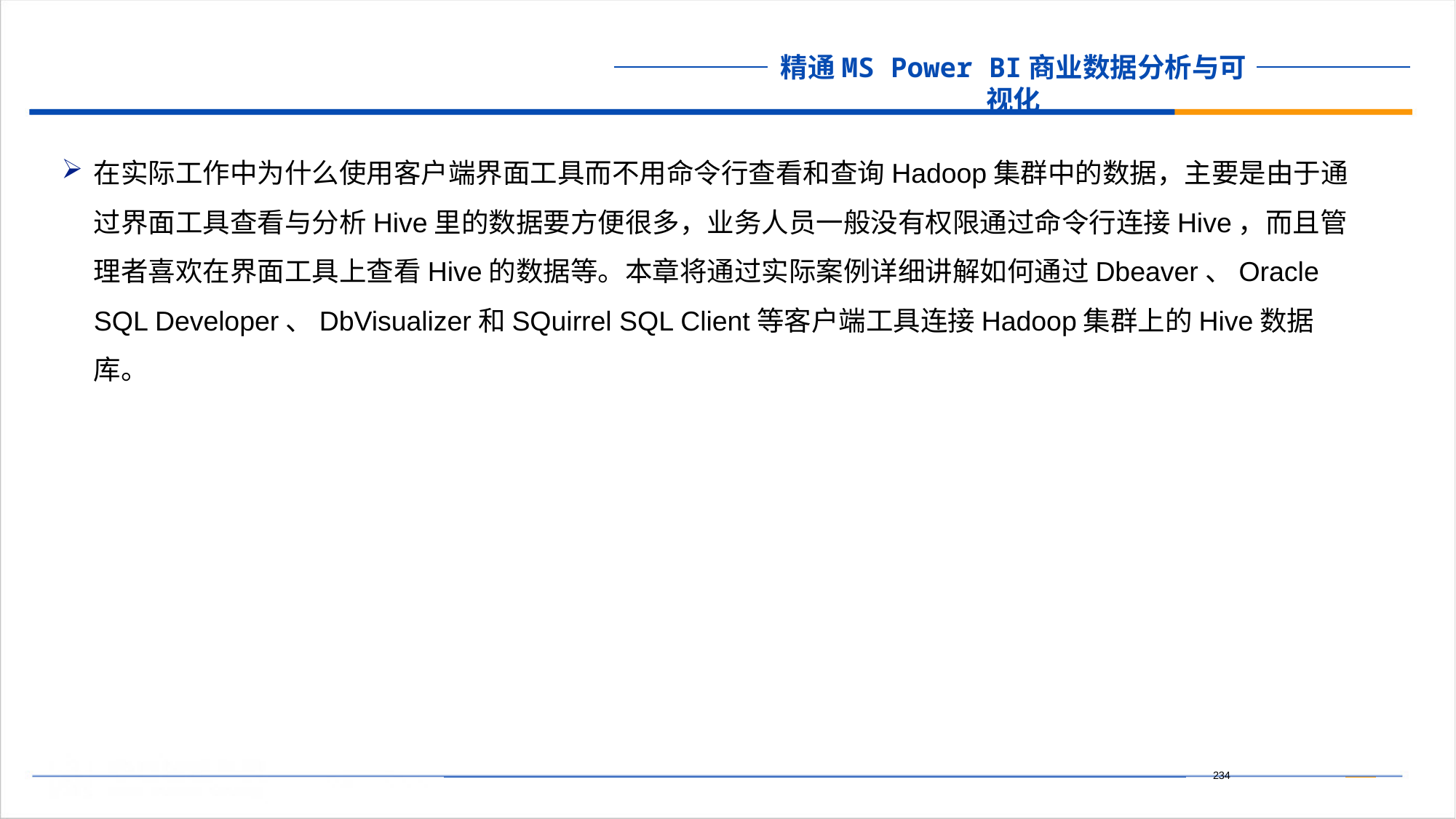

在实际工作中为什么使用客户端界面工具而不用命令行查看和查询Hadoop集群中的数据，主要是由于通过界面工具查看与分析Hive里的数据要方便很多，业务人员一般没有权限通过命令行连接Hive，而且管理者喜欢在界面工具上查看Hive的数据等。本章将通过实际案例详细讲解如何通过Dbeaver、Oracle SQL Developer、DbVisualizer和SQuirrel SQL Client等客户端工具连接Hadoop集群上的Hive数据库。